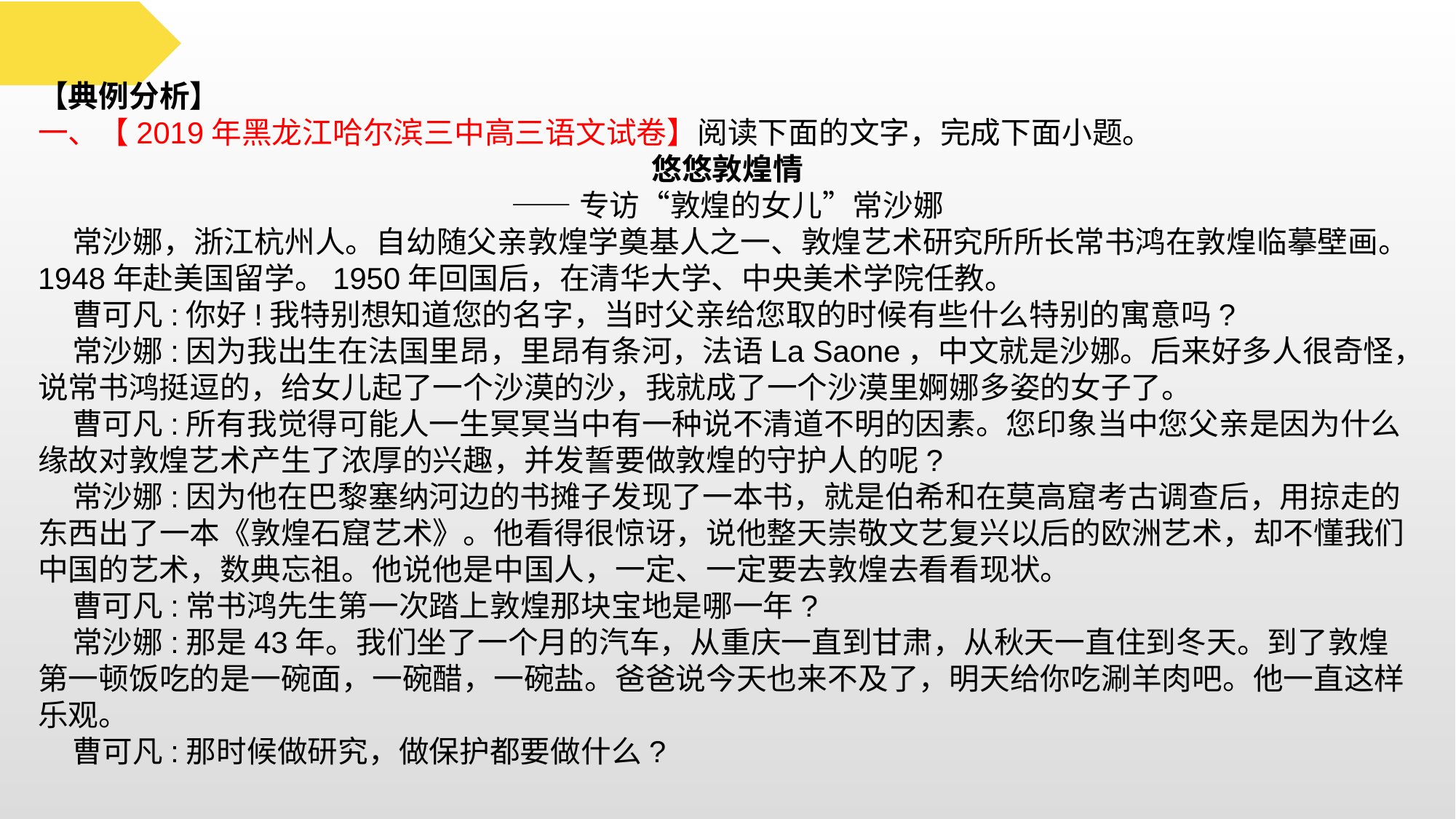

【典例分析】
一、【2019年黑龙江哈尔滨三中高三语文试卷】阅读下面的文字，完成下面小题。
悠悠敦煌情
——专访“敦煌的女儿”常沙娜
    常沙娜，浙江杭州人。自幼随父亲敦煌学奠基人之一、敦煌艺术研究所所长常书鸿在敦煌临摹壁画。1948年赴美国留学。1950年回国后，在清华大学、中央美术学院任教。
    曹可凡:你好!我特别想知道您的名字，当时父亲给您取的时候有些什么特别的寓意吗?
    常沙娜:因为我出生在法国里昂，里昂有条河，法语La Saone，中文就是沙娜。后来好多人很奇怪，说常书鸿挺逗的，给女儿起了一个沙漠的沙，我就成了一个沙漠里婀娜多姿的女子了。
    曹可凡:所有我觉得可能人一生冥冥当中有一种说不清道不明的因素。您印象当中您父亲是因为什么缘故对敦煌艺术产生了浓厚的兴趣，并发誓要做敦煌的守护人的呢?
    常沙娜:因为他在巴黎塞纳河边的书摊子发现了一本书，就是伯希和在莫高窟考古调查后，用掠走的东西出了一本《敦煌石窟艺术》。他看得很惊讶，说他整天崇敬文艺复兴以后的欧洲艺术，却不懂我们中国的艺术，数典忘祖。他说他是中国人，一定、一定要去敦煌去看看现状。
    曹可凡:常书鸿先生第一次踏上敦煌那块宝地是哪一年?
    常沙娜:那是43年。我们坐了一个月的汽车，从重庆一直到甘肃，从秋天一直住到冬天。到了敦煌第一顿饭吃的是一碗面，一碗醋，一碗盐。爸爸说今天也来不及了，明天给你吃涮羊肉吧。他一直这样乐观。
    曹可凡:那时候做研究，做保护都要做什么?